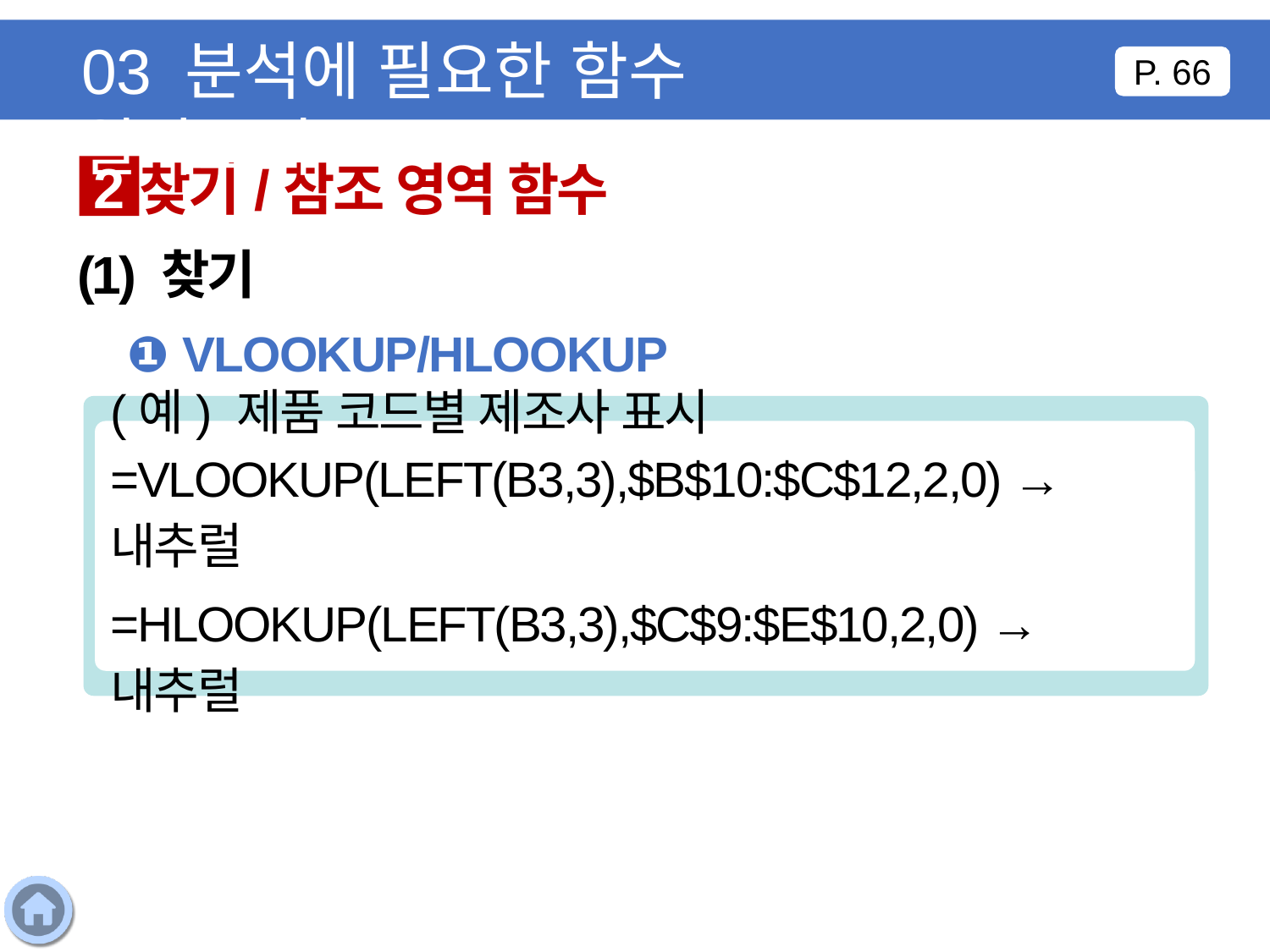

03 분석에 필요한 함수 알아보기
P. 66
찾기/참조 영역 함수
2
(1) 찾기
❶ VLOOKUP/HLOOKUP

(예) 제품 코드별 제조사 표시 =VLOOKUP(LEFT(B3,3),$B$10:$C$12,2,0) → 내추럴
=HLOOKUP(LEFT(B3,3),$C$9:$E$10,2,0) → 내추럴